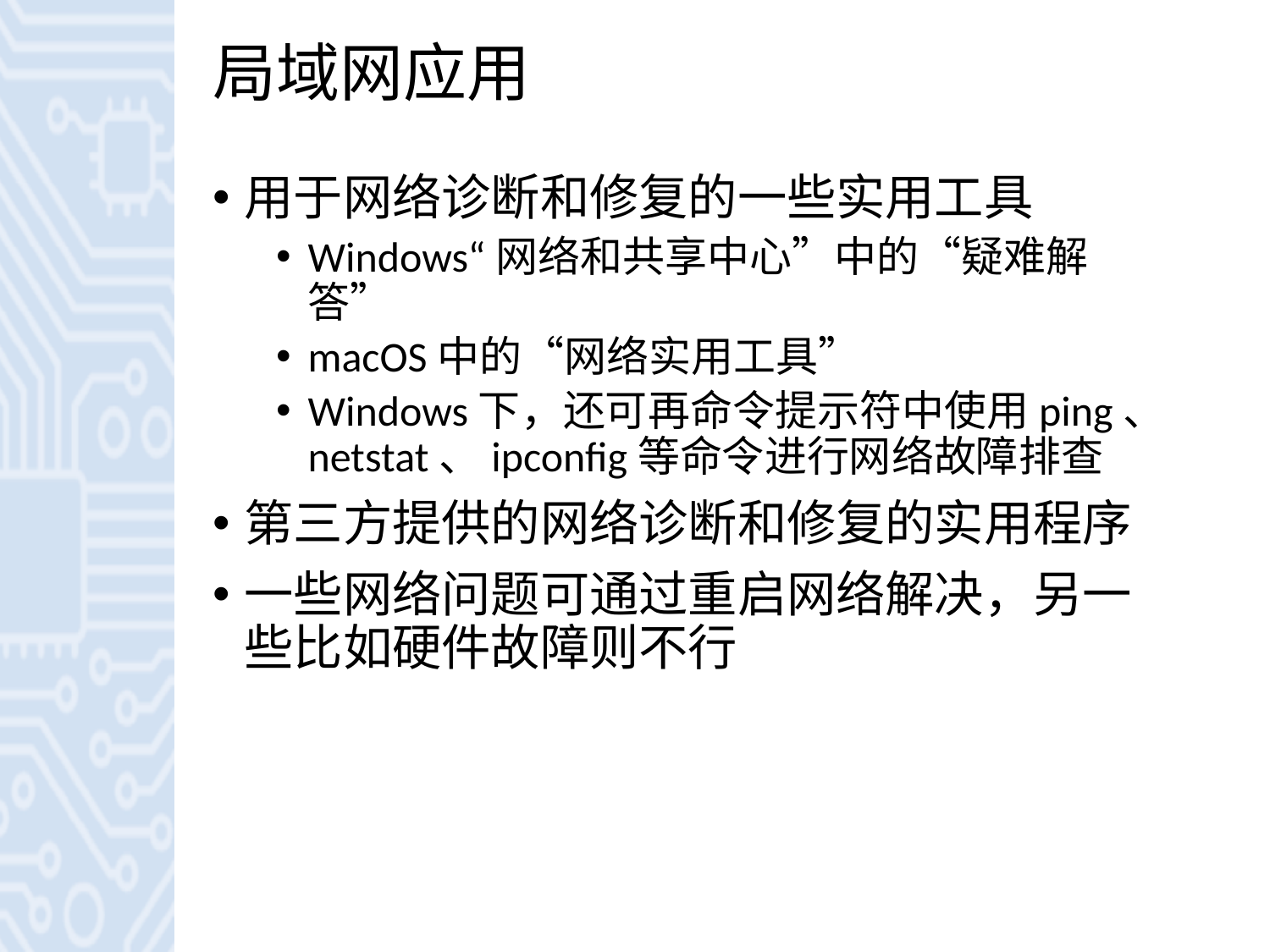

# 局域网应用
用于网络诊断和修复的一些实用工具
Windows“网络和共享中心”中的“疑难解答”
macOS中的“网络实用工具”
Windows下，还可再命令提示符中使用ping、netstat、ipconfig等命令进行网络故障排查
第三方提供的网络诊断和修复的实用程序
一些网络问题可通过重启网络解决，另一些比如硬件故障则不行